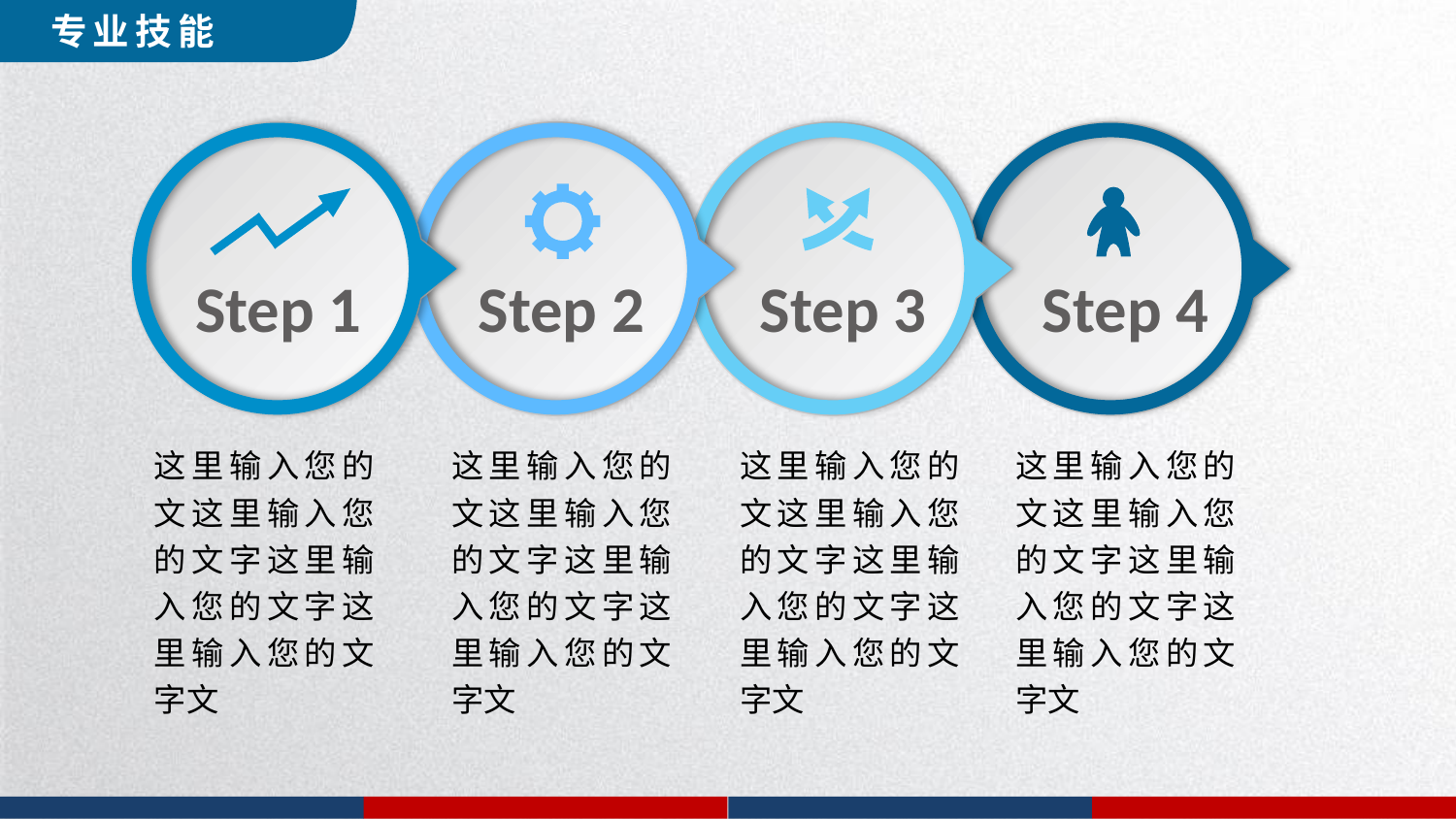

专业技能

Step 2

Step 4

Step 3

Step 1
这里输入您的文这里输入您的文字这里输入您的文字这里输入您的文字文
这里输入您的文这里输入您的文字这里输入您的文字这里输入您的文字文
这里输入您的文这里输入您的文字这里输入您的文字这里输入您的文字文
这里输入您的文这里输入您的文字这里输入您的文字这里输入您的文字文